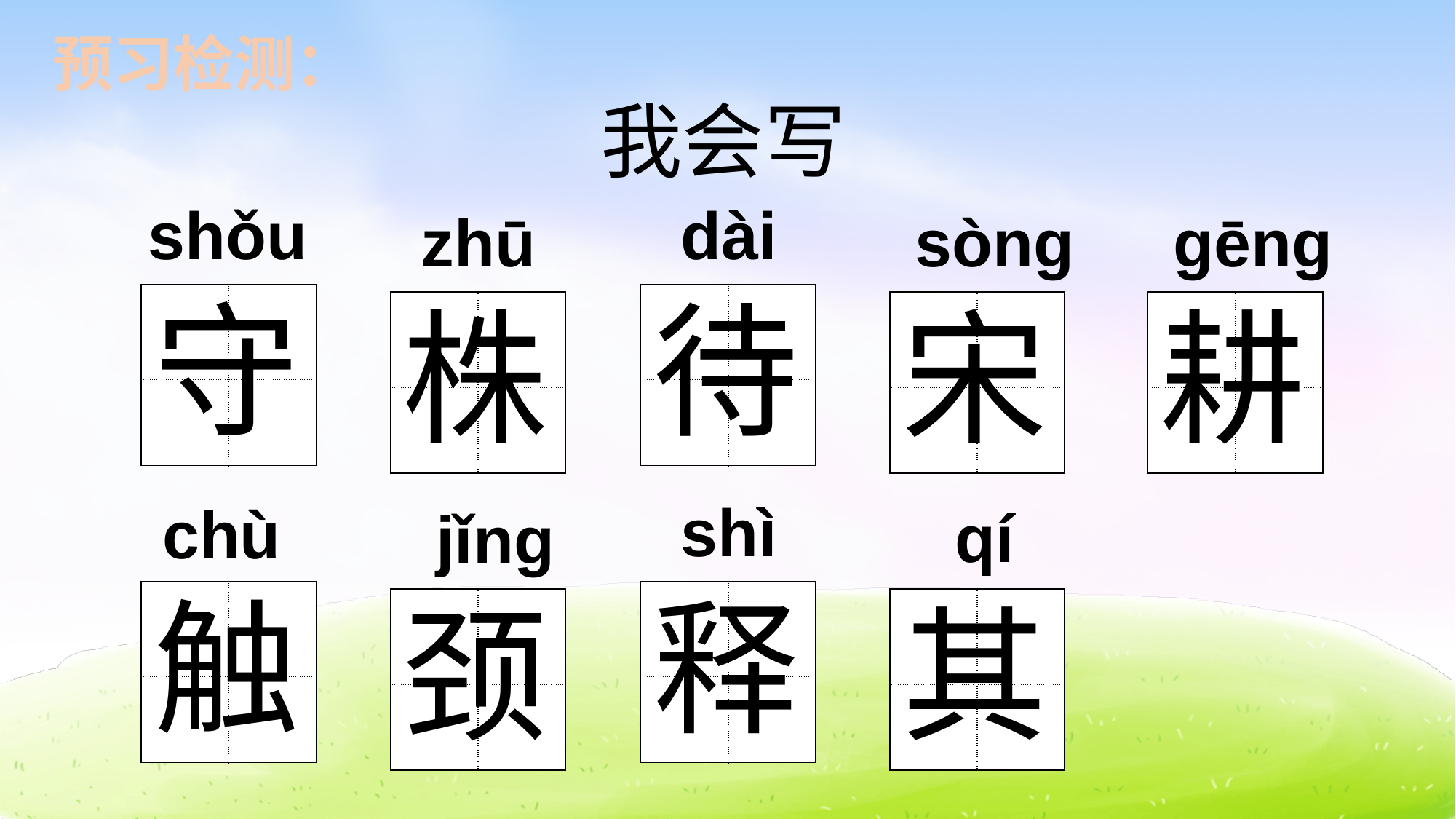

预习检测：
我会写
shǒu
dài
zhū
sòng
gēng
守
待
株
宋
耕
|  |  |
| --- | --- |
|  |  |
|  |  |
| --- | --- |
|  |  |
|  |  |
| --- | --- |
|  |  |
|  |  |
| --- | --- |
|  |  |
|  |  |
| --- | --- |
|  |  |
shì
chù
qí
jǐng
触
释
颈
其
|  |  |
| --- | --- |
|  |  |
|  |  |
| --- | --- |
|  |  |
|  |  |
| --- | --- |
|  |  |
|  |  |
| --- | --- |
|  |  |